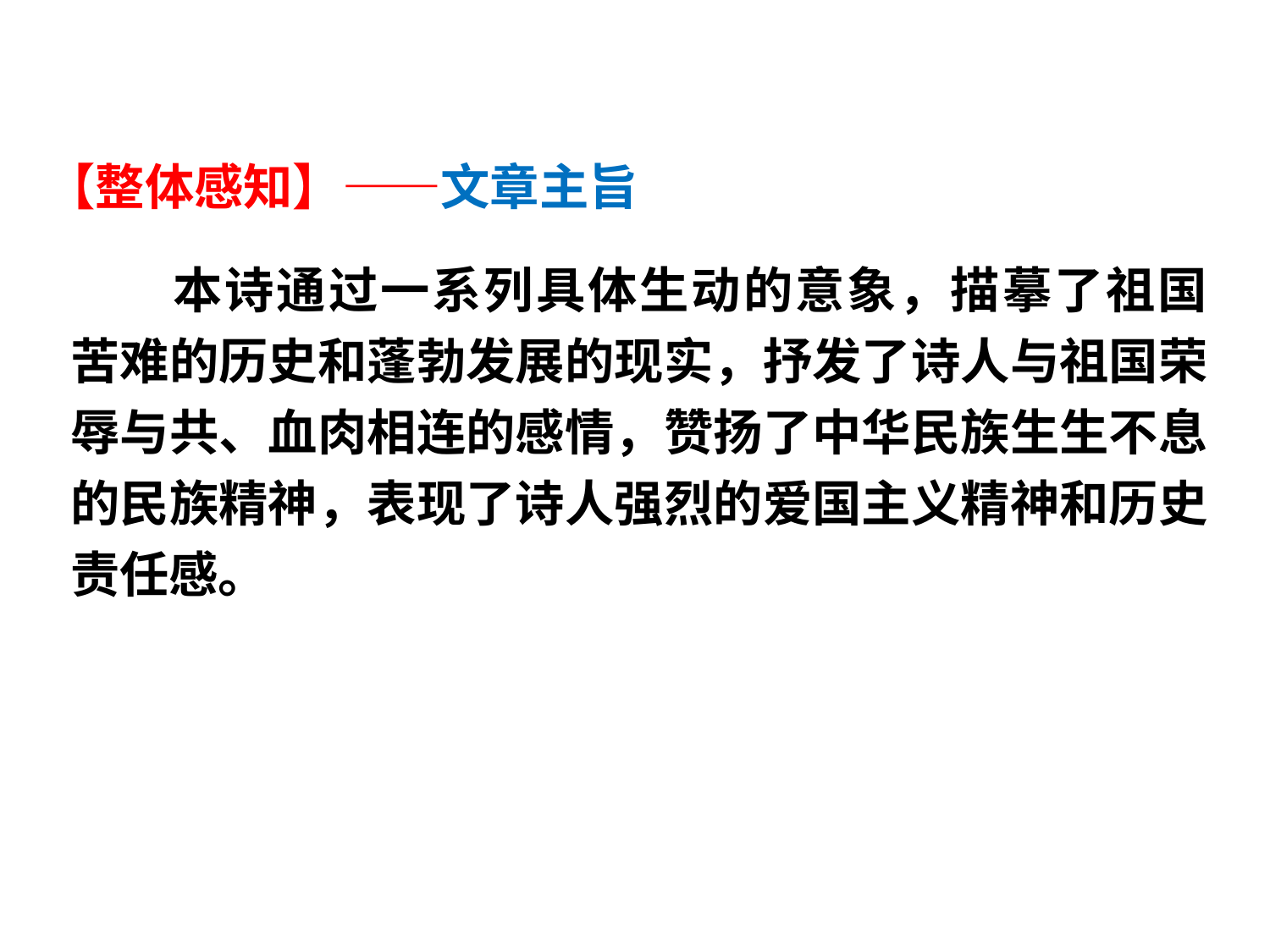

【整体感知】——文章主旨
本诗通过一系列具体生动的意象，描摹了祖国苦难的历史和蓬勃发展的现实，抒发了诗人与祖国荣辱与共、血肉相连的感情，赞扬了中华民族生生不息的民族精神，表现了诗人强烈的爱国主义精神和历史责任感。